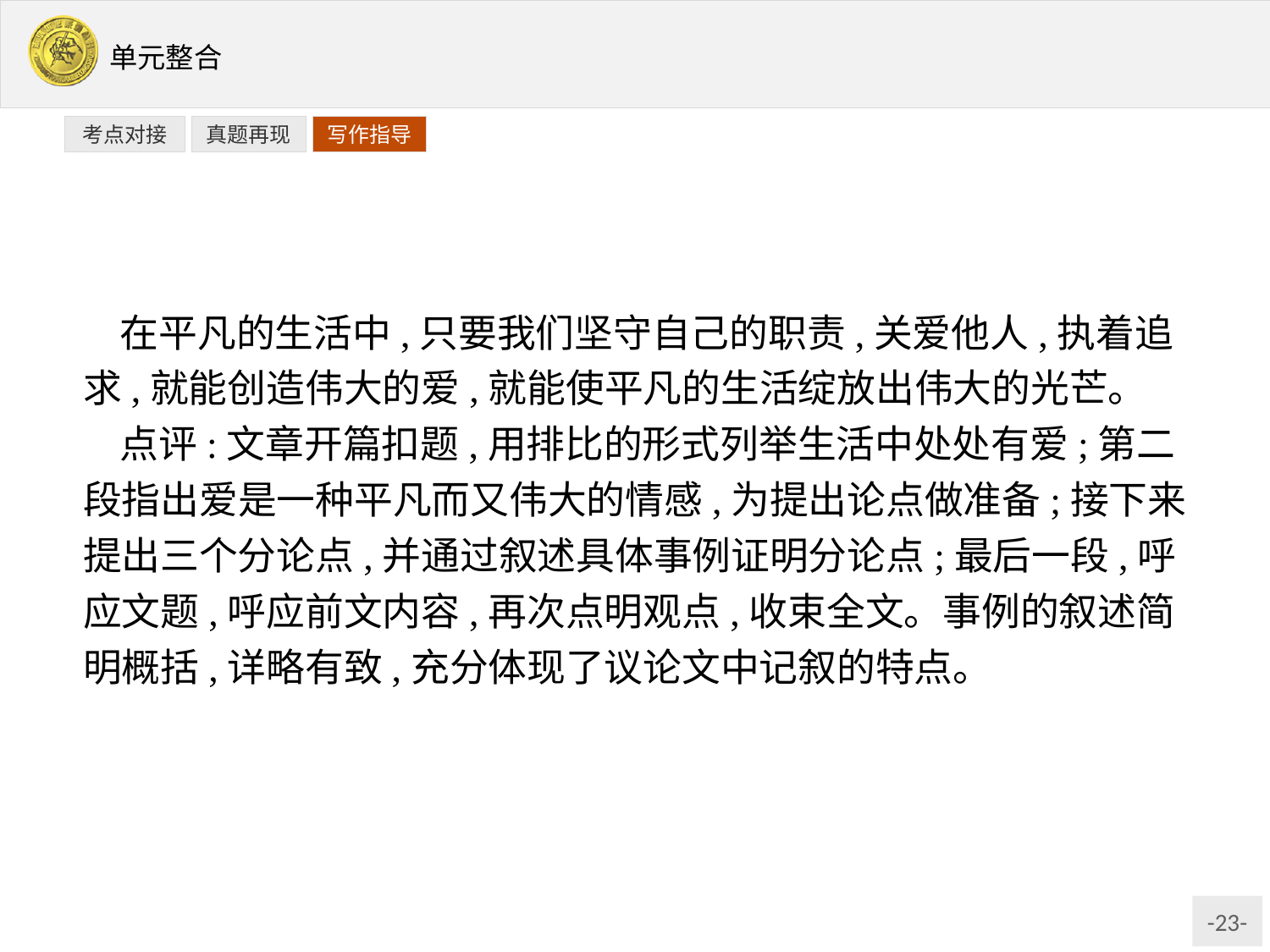

写作指导
考点对接
真题再现
在平凡的生活中,只要我们坚守自己的职责,关爱他人,执着追求,就能创造伟大的爱,就能使平凡的生活绽放出伟大的光芒。
点评:文章开篇扣题,用排比的形式列举生活中处处有爱;第二段指出爱是一种平凡而又伟大的情感,为提出论点做准备;接下来提出三个分论点,并通过叙述具体事例证明分论点;最后一段,呼应文题,呼应前文内容,再次点明观点,收束全文。事例的叙述简明概括,详略有致,充分体现了议论文中记叙的特点。